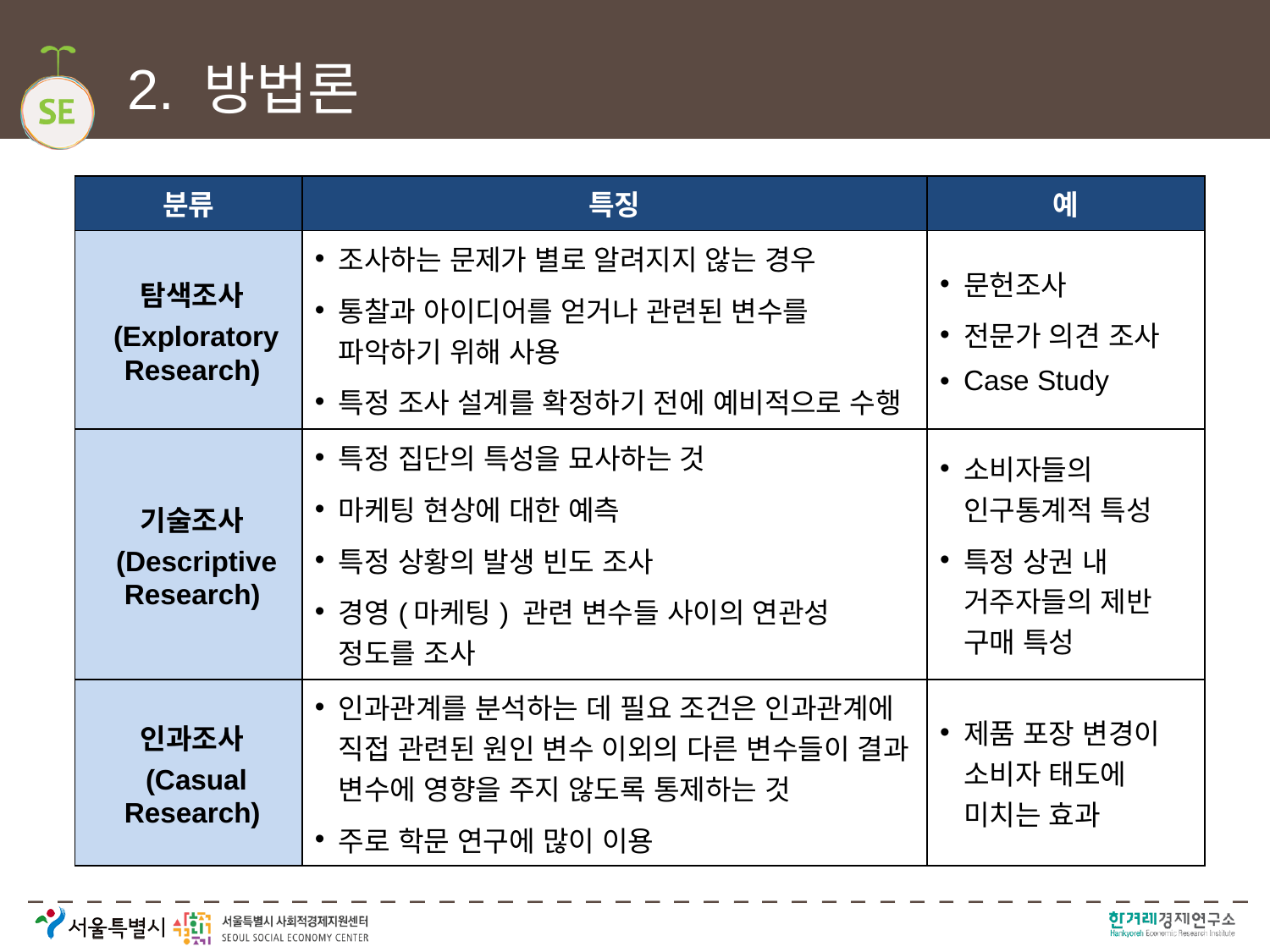

# 2. 방법론
| 분류 | 특징 | 예 |
| --- | --- | --- |
| 탐색조사 (Exploratory Research) | 조사하는 문제가 별로 알려지지 않는 경우 통찰과 아이디어를 얻거나 관련된 변수를 파악하기 위해 사용 특정 조사 설계를 확정하기 전에 예비적으로 수행 | 문헌조사 전문가 의견 조사 Case Study |
| 기술조사 (Descriptive Research) | 특정 집단의 특성을 묘사하는 것 마케팅 현상에 대한 예측 특정 상황의 발생 빈도 조사 경영(마케팅) 관련 변수들 사이의 연관성 정도를 조사 | 소비자들의 인구통계적 특성 특정 상권 내 거주자들의 제반 구매 특성 |
| 인과조사 (Casual Research) | 인과관계를 분석하는 데 필요 조건은 인과관계에 직접 관련된 원인 변수 이외의 다른 변수들이 결과 변수에 영향을 주지 않도록 통제하는 것 주로 학문 연구에 많이 이용 | 제품 포장 변경이 소비자 태도에 미치는 효과 |